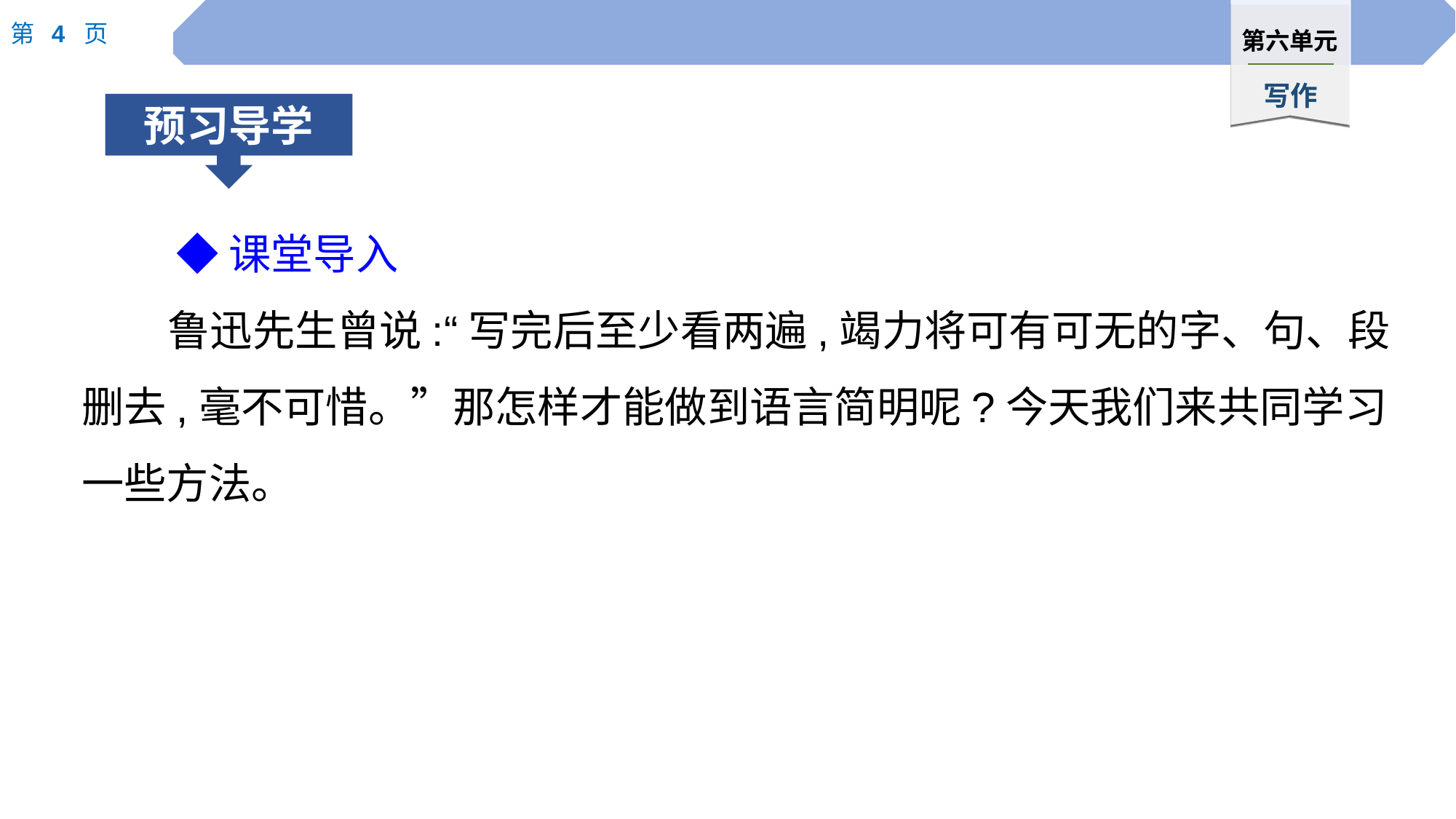

◆课堂导入

鲁迅先生曾说:“写完后至少看两遍,竭力将可有可无的字、句、段删去,毫不可惜。”那怎样才能做到语言简明呢?今天我们来共同学习一些方法。